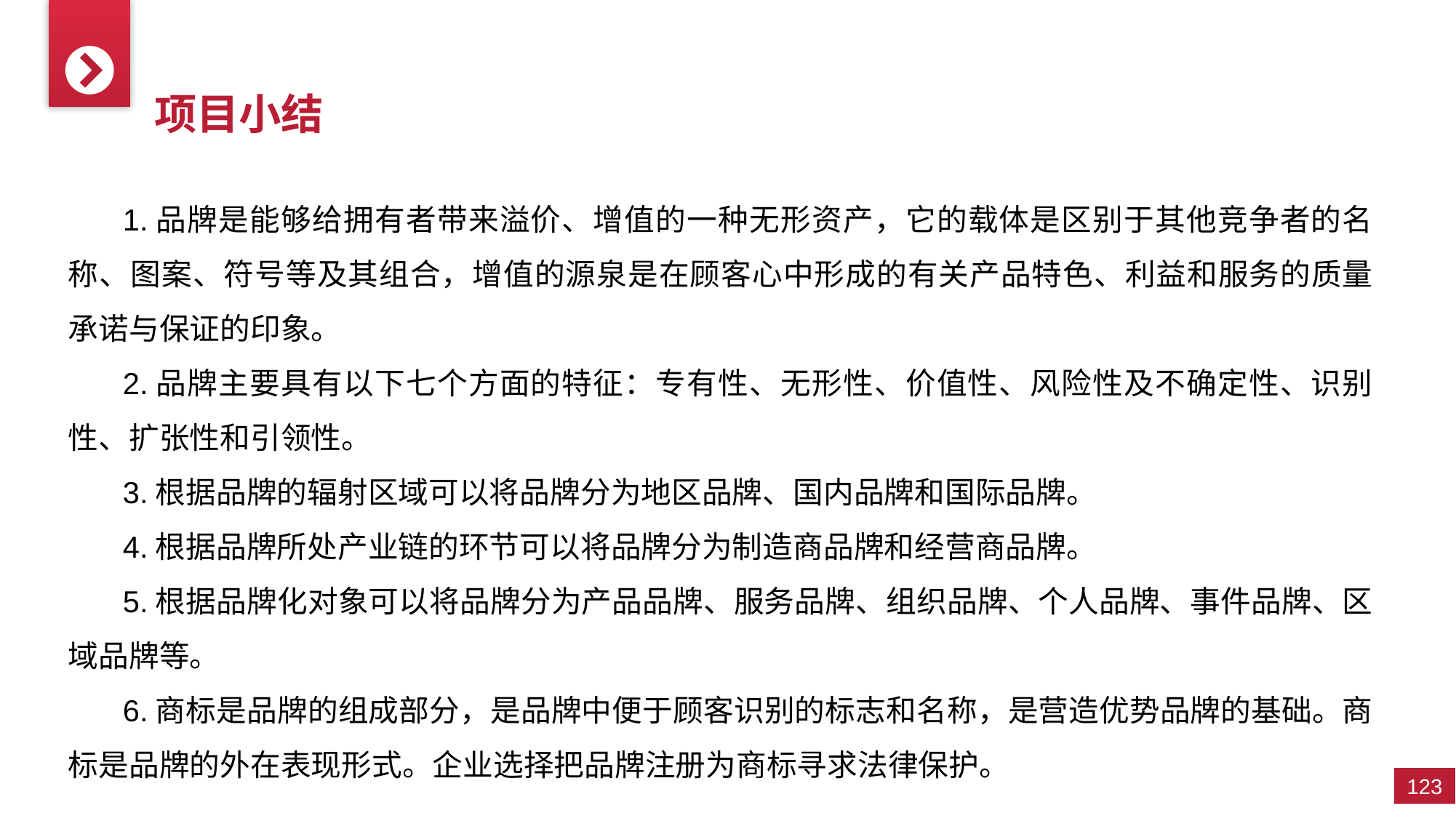

项目小结
1.品牌是能够给拥有者带来溢价、增值的一种无形资产，它的载体是区别于其他竞争者的名称、图案、符号等及其组合，增值的源泉是在顾客心中形成的有关产品特色、利益和服务的质量承诺与保证的印象。
2.品牌主要具有以下七个方面的特征：专有性、无形性、价值性、风险性及不确定性、识别性、扩张性和引领性。
3.根据品牌的辐射区域可以将品牌分为地区品牌、国内品牌和国际品牌。
4.根据品牌所处产业链的环节可以将品牌分为制造商品牌和经营商品牌。
5.根据品牌化对象可以将品牌分为产品品牌、服务品牌、组织品牌、个人品牌、事件品牌、区域品牌等。
6.商标是品牌的组成部分，是品牌中便于顾客识别的标志和名称，是营造优势品牌的基础。商标是品牌的外在表现形式。企业选择把品牌注册为商标寻求法律保护。